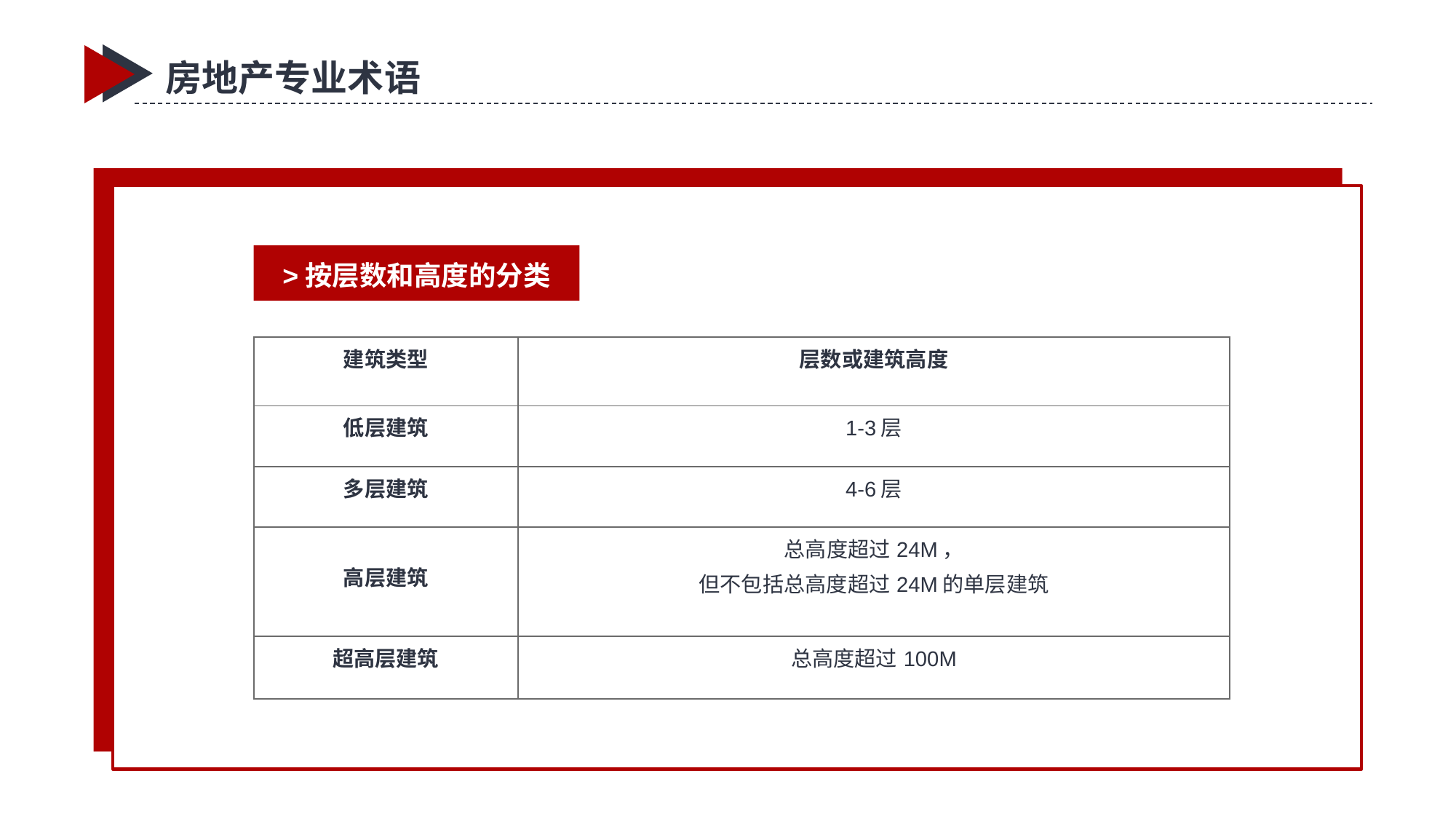

房地产专业术语

>按层数和高度的分类
| 建筑类型 | 层数或建筑高度 |
| --- | --- |
| 低层建筑 | 1-3层 |
| 多层建筑 | 4-6层 |
| 高层建筑 | 总高度超过24M， 但不包括总高度超过24M的单层建筑 |
| 超高层建筑 | 总高度超过100M |